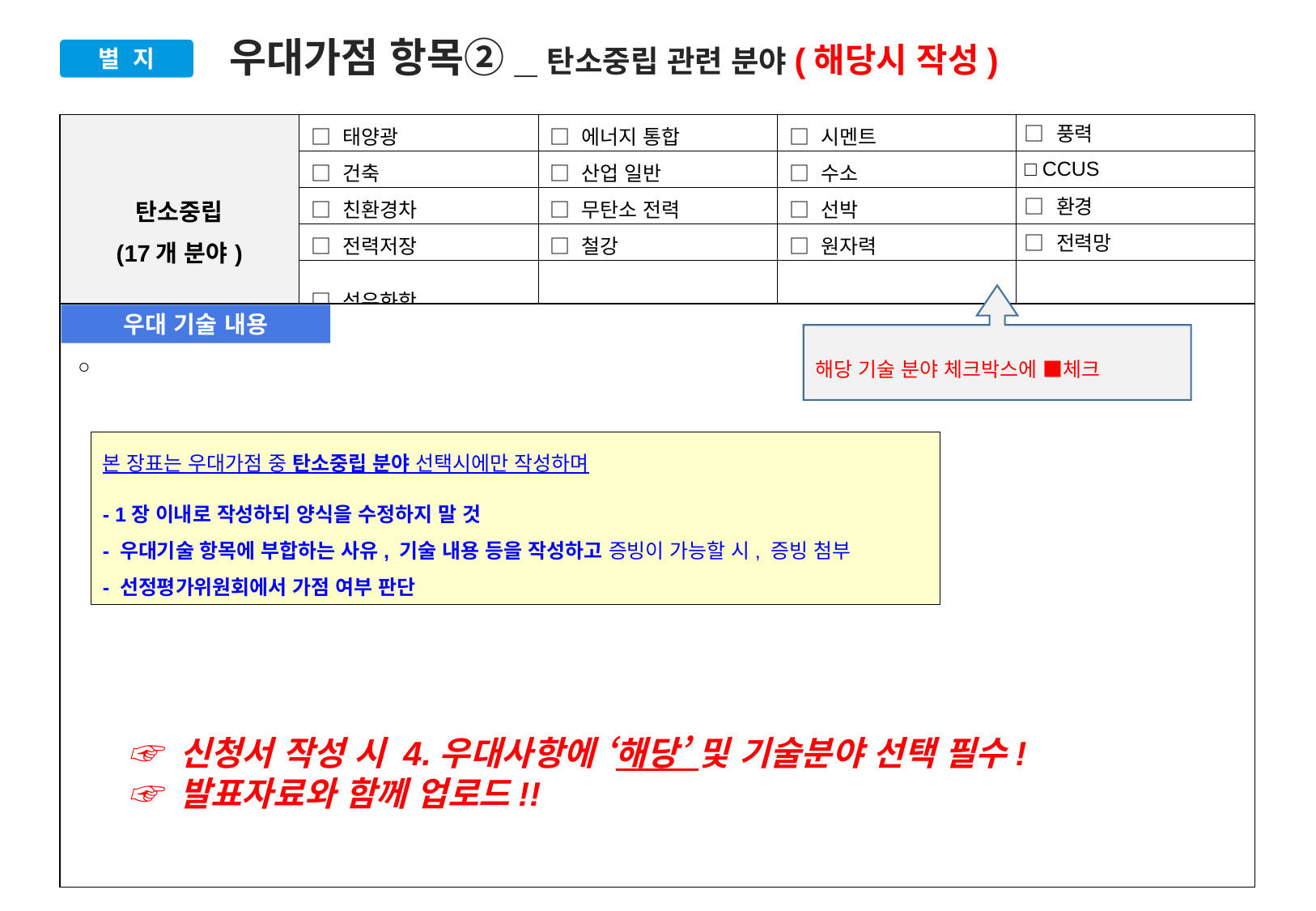

우대가점 항목②_탄소중립 관련 분야(해당시 작성)
별  지
| 탄소중립 (17개 분야) | □ 태양광 | □ 에너지 통합 | □ 시멘트 | □ 풍력 |
| --- | --- | --- | --- | --- |
|  | □ 건축 | □ 산업 일반 | □ 수소 | □ CCUS |
|  | □ 친환경차 | □ 무탄소 전력 | □ 선박 | □ 환경 |
|  | □ 전력저장 | □ 철강 | □ 원자력 | □ 전력망 |
|  | □ 석유화학 |  |  |  |
해당 기술 분야 체크박스에 ■체크
| ○ |
| --- |
우대 기술 내용
본 장표는 우대가점 중 탄소중립 분야 선택시에만 작성하며

- 1장 이내로 작성하되 양식을 수정하지 말 것
- 우대기술 항목에 부합하는 사유, 기술 내용 등을 작성하고 증빙이 가능할 시, 증빙 첨부
- 선정평가위원회에서 가점 여부 판단
☞ 신청서 작성 시 4.우대사항에 ‘해당’ 및 기술분야 선택 필수!
☞ 발표자료와 함께 업로드!!